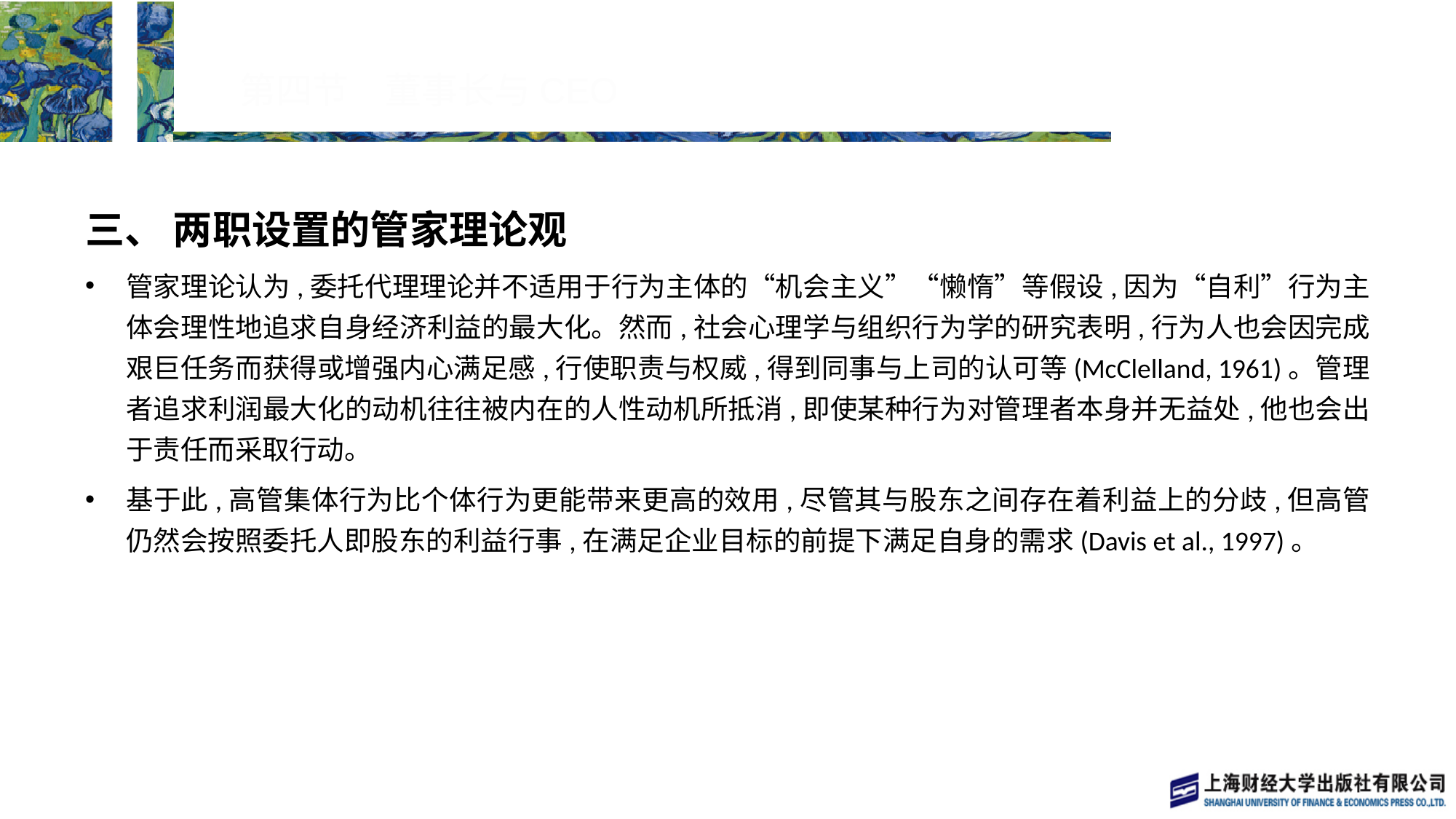

# 第四节　董事长与CEO
三、 两职设置的管家理论观
管家理论认为,委托代理理论并不适用于行为主体的“机会主义”“懒惰”等假设,因为“自利”行为主体会理性地追求自身经济利益的最大化。然而,社会心理学与组织行为学的研究表明,行为人也会因完成艰巨任务而获得或增强内心满足感,行使职责与权威,得到同事与上司的认可等(McClelland, 1961)。管理者追求利润最大化的动机往往被内在的人性动机所抵消,即使某种行为对管理者本身并无益处,他也会出于责任而采取行动。
基于此,高管集体行为比个体行为更能带来更高的效用,尽管其与股东之间存在着利益上的分歧,但高管仍然会按照委托人即股东的利益行事,在满足企业目标的前提下满足自身的需求(Davis et al., 1997)。